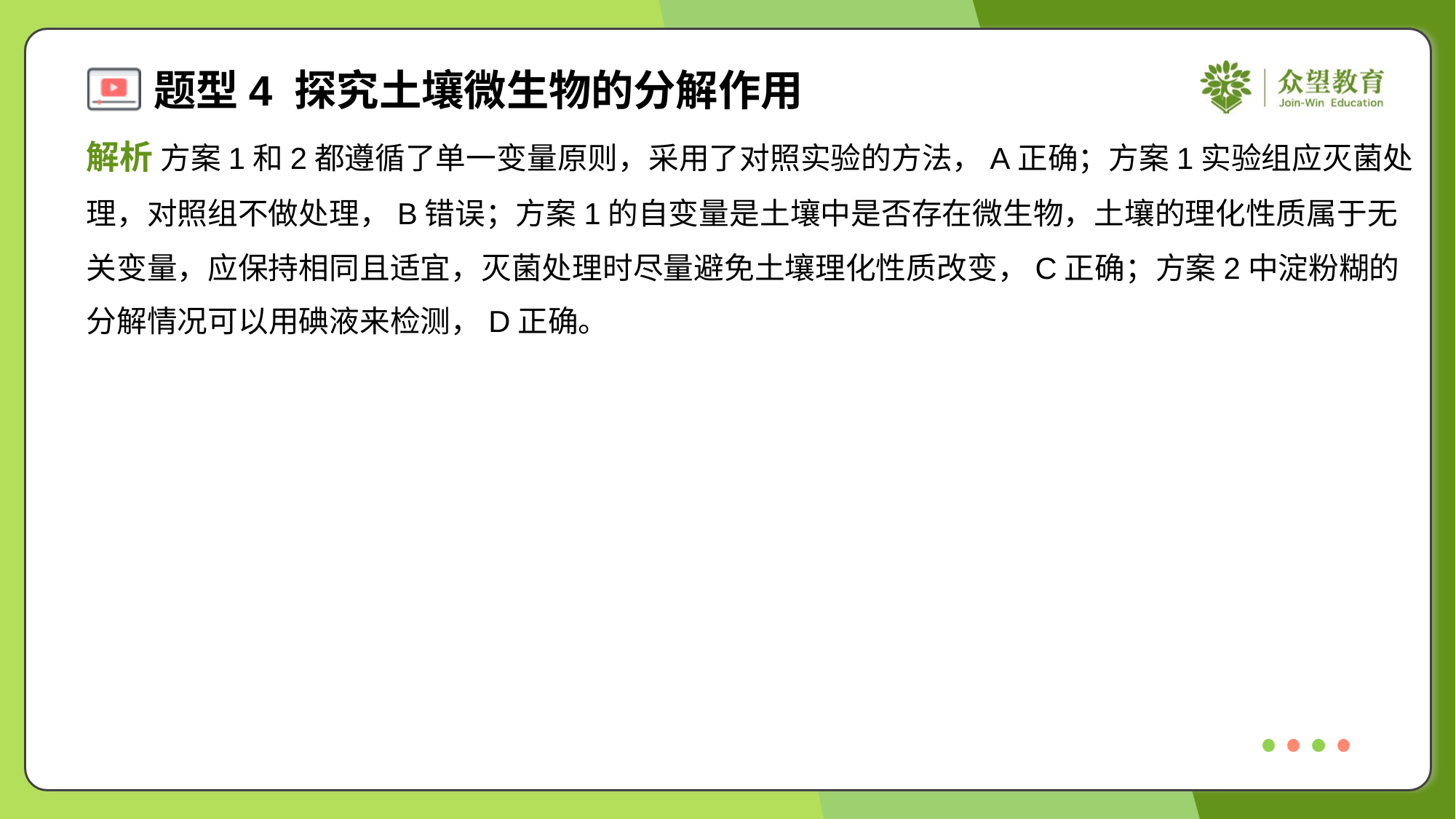

解析 方案1和2都遵循了单一变量原则，采用了对照实验的方法，A正确；方案1实验组应灭菌处
理，对照组不做处理，B错误；方案1的自变量是土壤中是否存在微生物，土壤的理化性质属于无
关变量，应保持相同且适宜，灭菌处理时尽量避免土壤理化性质改变，C正确；方案2中淀粉糊的
分解情况可以用碘液来检测，D正确。